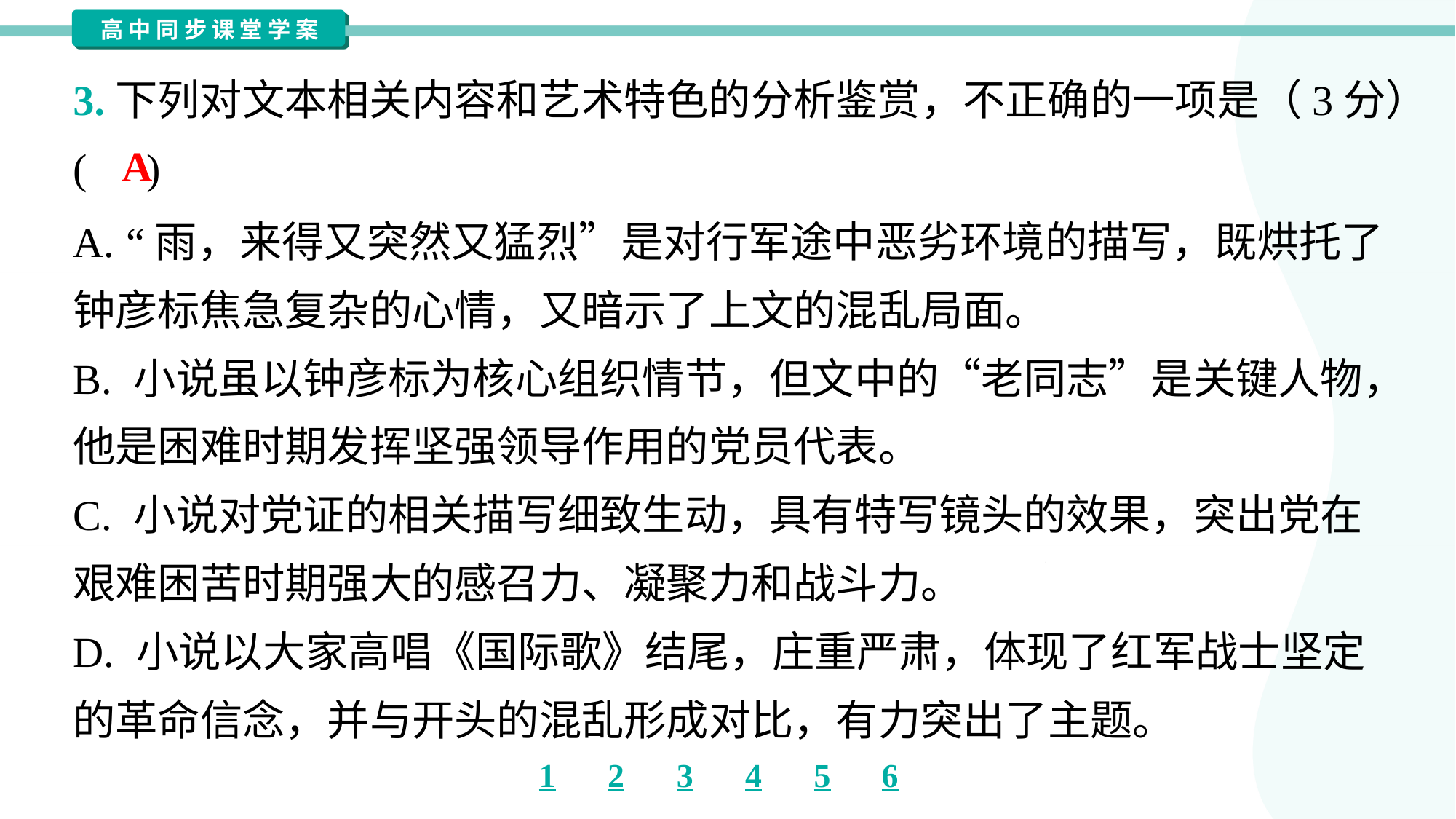

3.下列对文本相关内容和艺术特色的分析鉴赏，不正确的一项是（3分）
(     )
A
A. “雨，来得又突然又猛烈”是对行军途中恶劣环境的描写，既烘托了
钟彦标焦急复杂的心情，又暗示了上文的混乱局面。
B. 小说虽以钟彦标为核心组织情节，但文中的“老同志”是关键人物，
他是困难时期发挥坚强领导作用的党员代表。
C. 小说对党证的相关描写细致生动，具有特写镜头的效果，突出党在
艰难困苦时期强大的感召力、凝聚力和战斗力。
D. 小说以大家高唱《国际歌》结尾，庄重严肃，体现了红军战士坚定
的革命信念，并与开头的混乱形成对比，有力突出了主题。